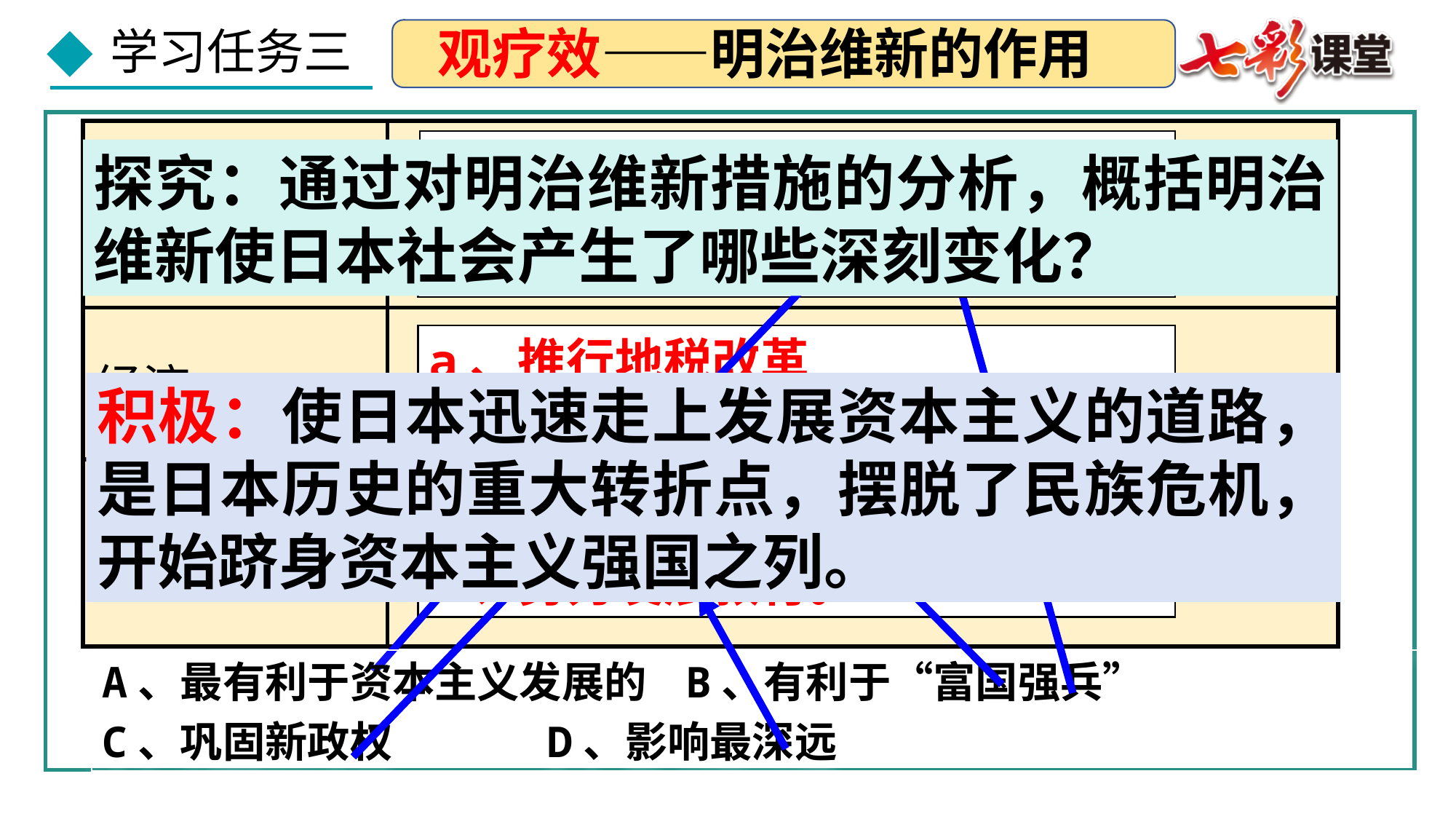

观疗效——明治维新的作用

| 政治 |  |
| --- | --- |
废藩置县，加强中央集权
探究：通过对明治维新措施的分析，概括明治维新使日本社会产生了哪些深刻变化？

| 军事 |  |
| --- | --- |
| 经济 |  |
| 社会生活 |  |
实行征兵制，建立新式军队

a、推行地税改革有利于
b、“殖产兴业”，发展近代经济

积极：使日本迅速走上发展资本主义的道路，是日本历史的重大转折点，摆脱了民族危机，开始跻身资本主义强国之列。
a、“文明开化”，向西方学习
b、努力发展教育。

A、最有利于资本主义发展的   B、有利于“富国强兵”
C、巩固新政权               D、影响最深远